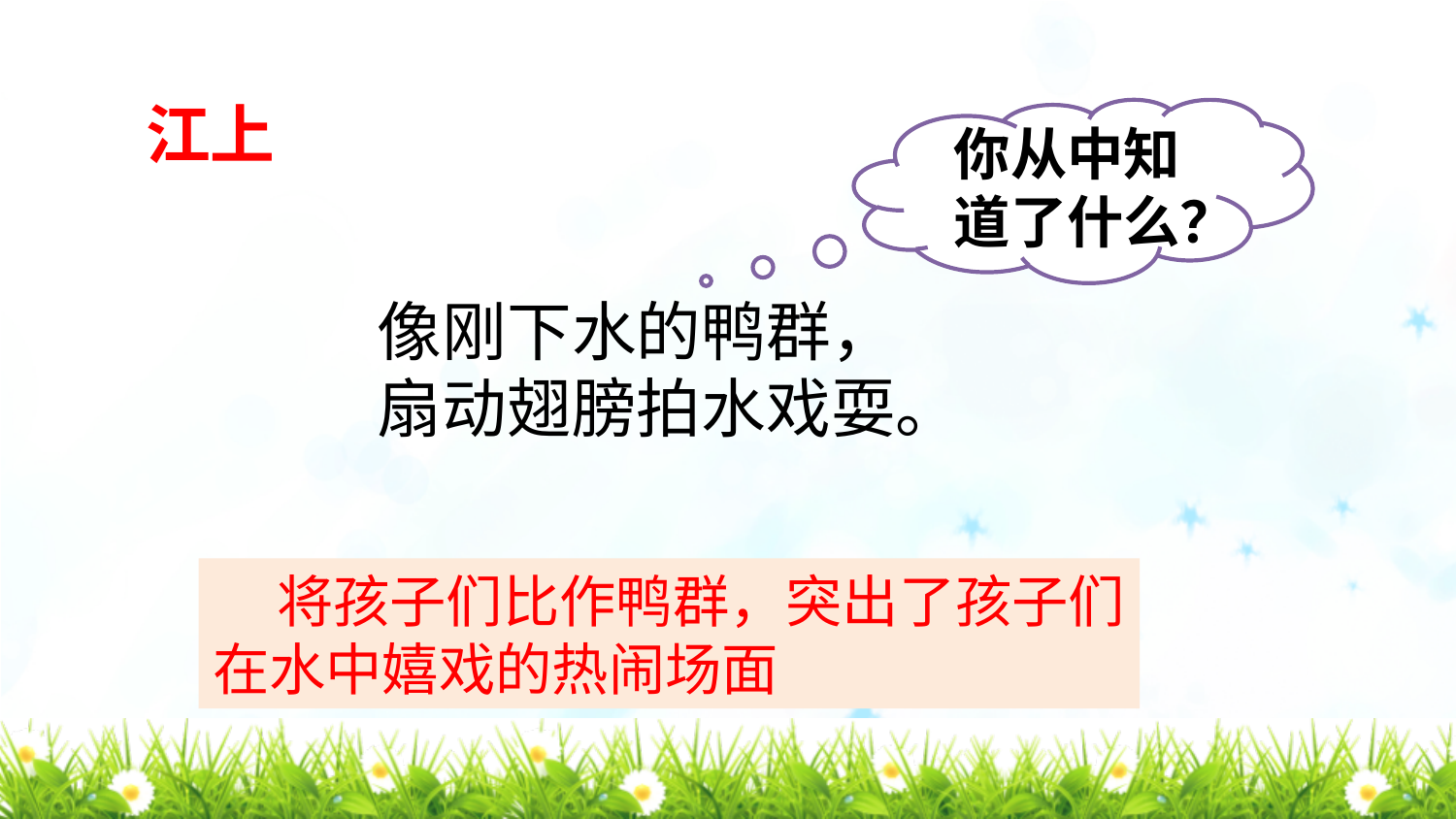

江上
比喻
你从中知道了什么？
像刚下水的鸭群，
扇动翅膀拍水戏耍。
    将孩子们比作鸭群，突出了孩子们
在水中嬉戏的热闹场面